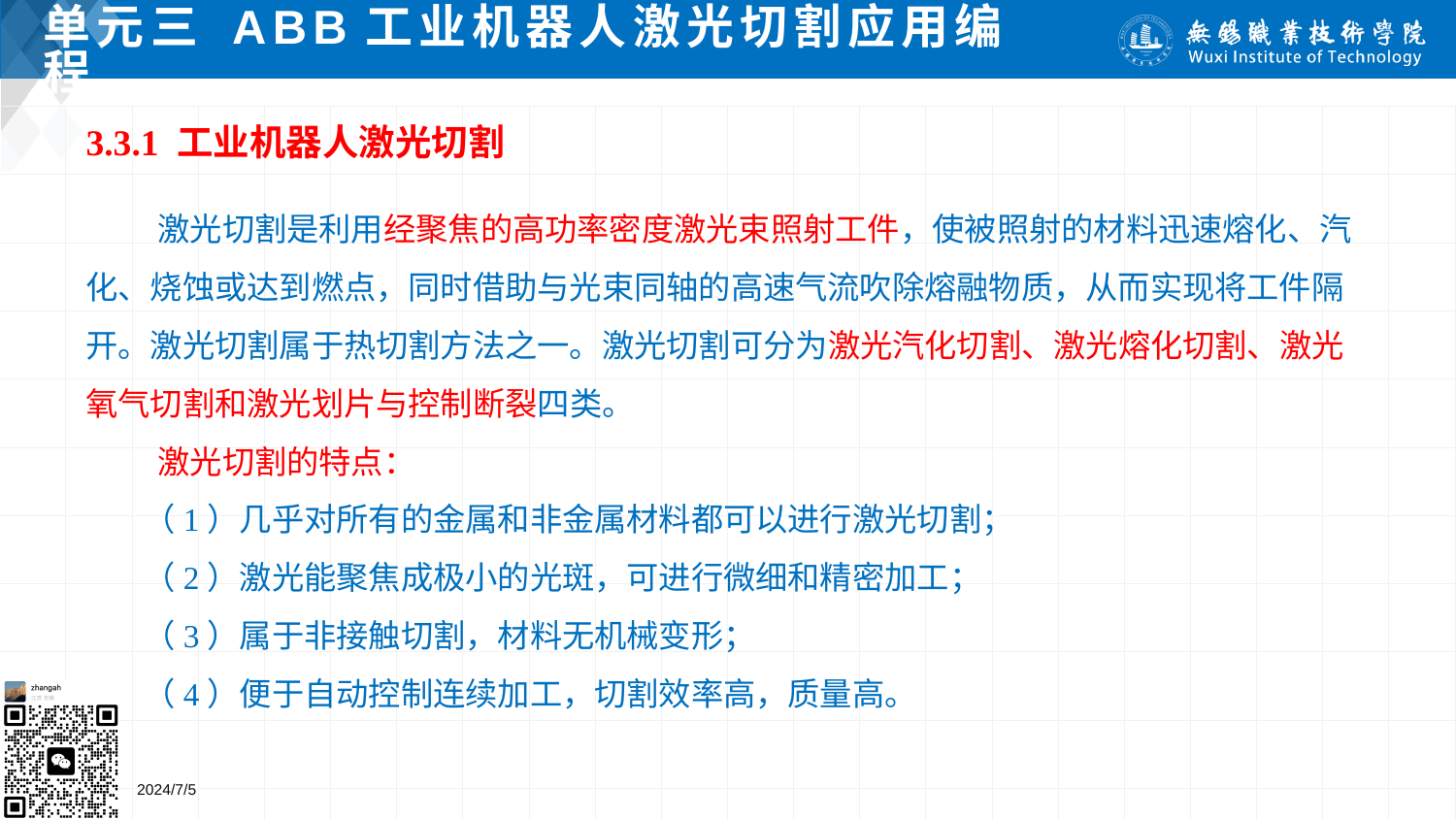

# 单元三 ABB工业机器人激光切割应用编程
3.3.1 工业机器人激光切割
   激光切割是利用经聚焦的高功率密度激光束照射工件，使被照射的材料迅速熔化、汽化、烧蚀或达到燃点，同时借助与光束同轴的高速气流吹除熔融物质，从而实现将工件隔开。激光切割属于热切割方法之一。激光切割可分为激光汽化切割、激光熔化切割、激光氧气切割和激光划片与控制断裂四类。
   激光切割的特点：
 （1）几乎对所有的金属和非金属材料都可以进行激光切割；
 （2）激光能聚焦成极小的光斑，可进行微细和精密加工；
 （3）属于非接触切割，材料无机械变形；
 （4）便于自动控制连续加工，切割效率高，质量高。
2024/7/5